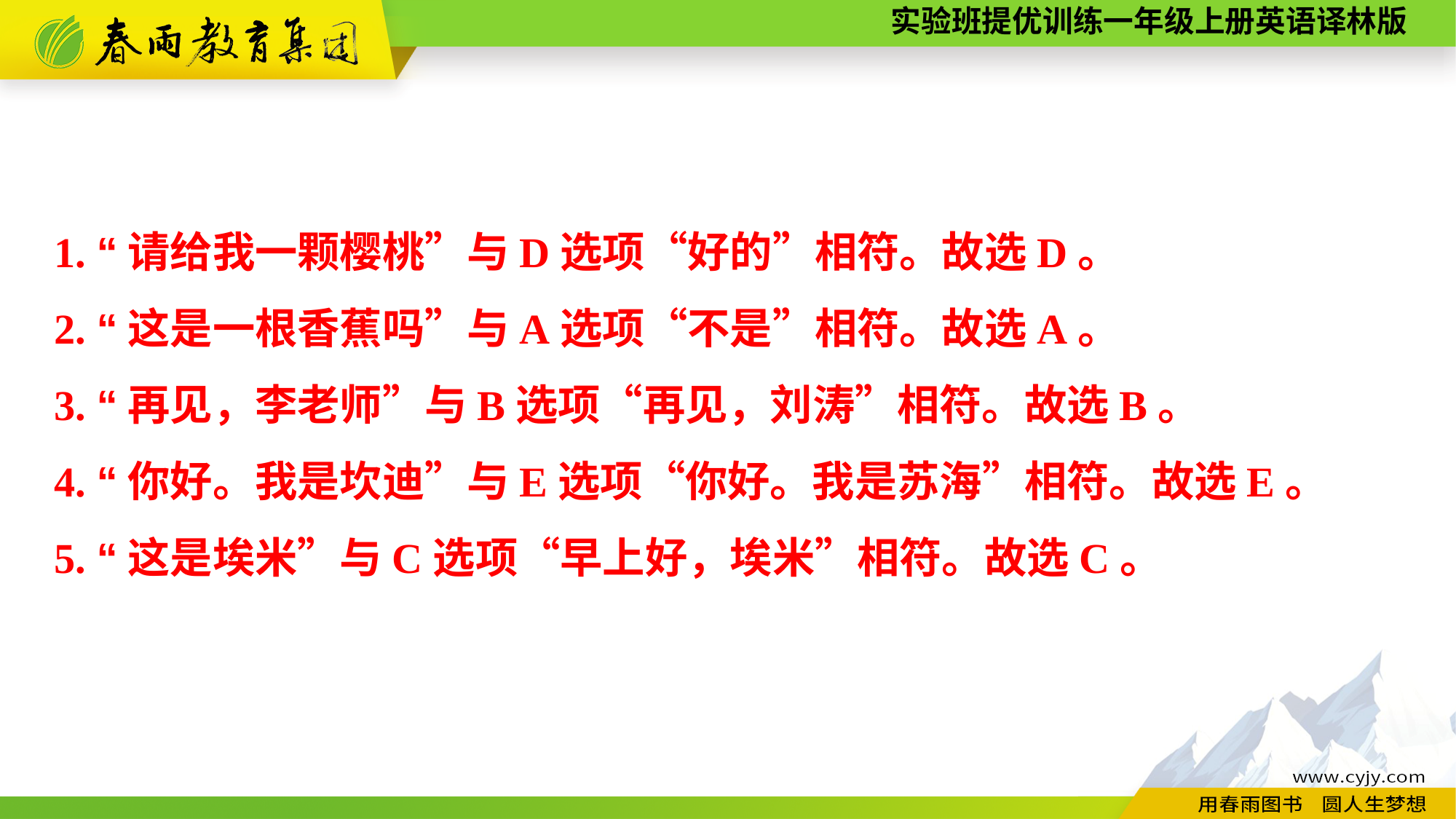

1. “请给我一颗樱桃”与D选项“好的”相符。故选D。
2. “这是一根香蕉吗”与A选项“不是”相符。故选A。
3. “再见，李老师”与B选项“再见，刘涛”相符。故选B。
4. “你好。我是坎迪”与E选项“你好。我是苏海”相符。故选E。
5. “这是埃米”与C选项“早上好，埃米”相符。故选C。